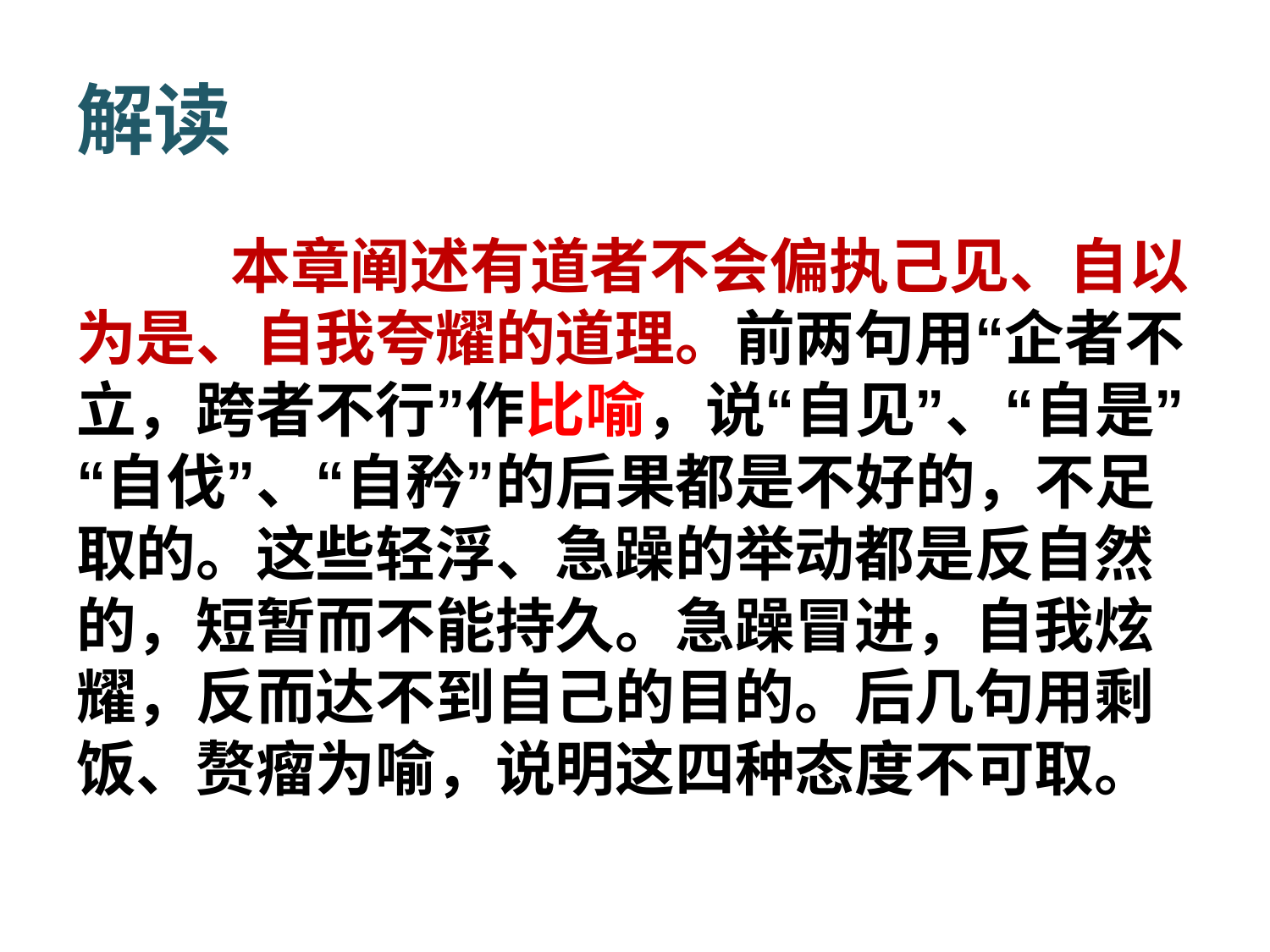

# 解读
         本章阐述有道者不会偏执己见、自以为是、自我夸耀的道理。前两句用“企者不立，跨者不行”作比喻，说“自见”、“自是”“自伐”、“自矜”的后果都是不好的，不足取的。这些轻浮、急躁的举动都是反自然的，短暂而不能持久。急躁冒进，自我炫耀，反而达不到自己的目的。后几句用剩饭、赘瘤为喻，说明这四种态度不可取。